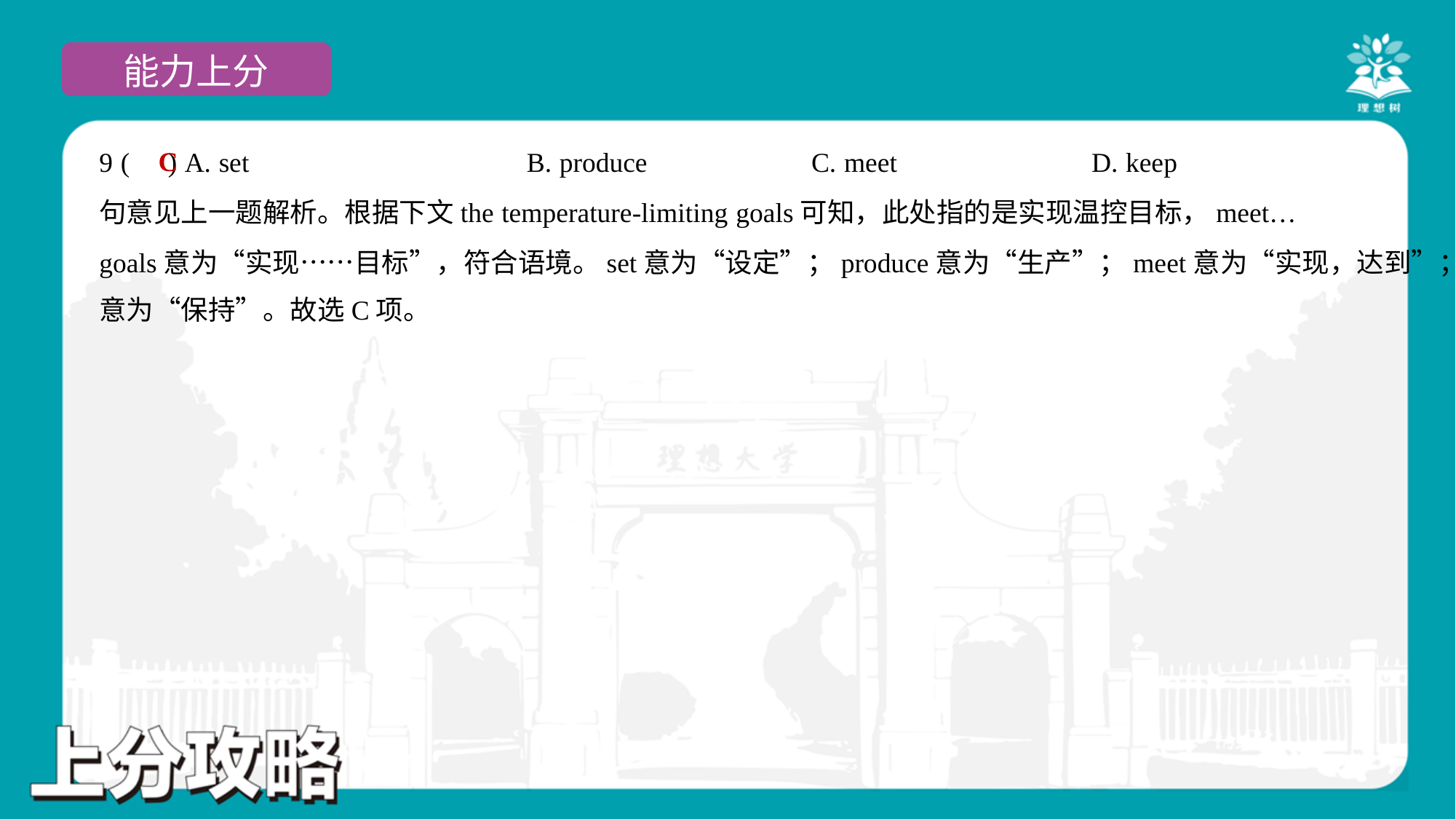

C
9 (     ) A. set	B. produce	C. meet	D. keep
句意见上一题解析。根据下文the temperature-limiting goals可知，此处指的是实现温控目标，meet…
goals意为“实现……目标”，符合语境。set意为“设定”；produce意为“生产”；meet意为“实现，达到”；keep
意为“保持”。故选C项。